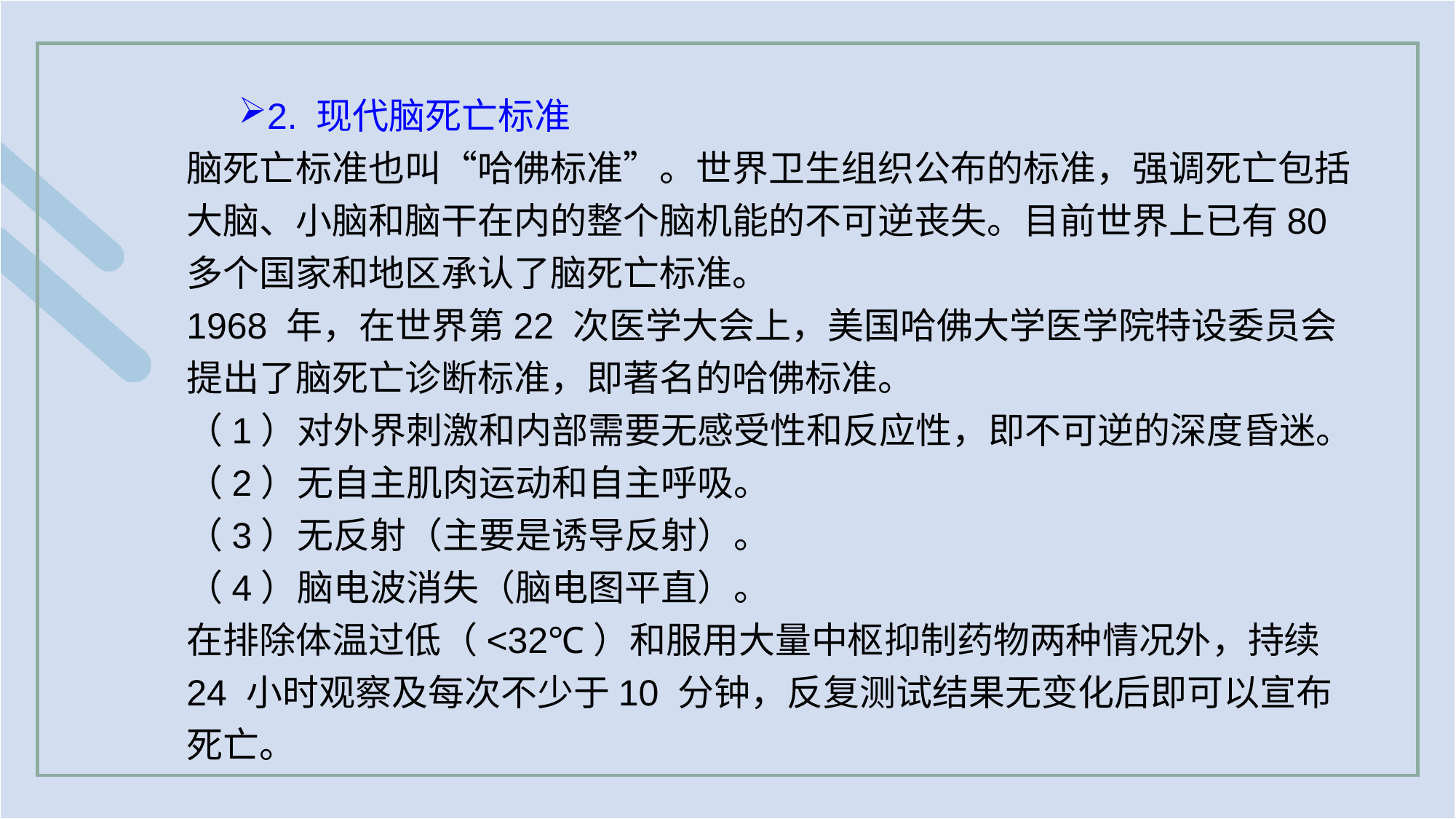

2. 现代脑死亡标准
脑死亡标准也叫“哈佛标准”。世界卫生组织公布的标准，强调死亡包括大脑、小脑和脑干在内的整个脑机能的不可逆丧失。目前世界上已有80 多个国家和地区承认了脑死亡标准。
1968 年，在世界第22 次医学大会上，美国哈佛大学医学院特设委员会提出了脑死亡诊断标准，即著名的哈佛标准。
（1）对外界刺激和内部需要无感受性和反应性，即不可逆的深度昏迷。
（2）无自主肌肉运动和自主呼吸。
（3）无反射（主要是诱导反射）。
（4）脑电波消失（脑电图平直）。
在排除体温过低（<32℃）和服用大量中枢抑制药物两种情况外，持续24 小时观察及每次不少于10 分钟，反复测试结果无变化后即可以宣布死亡。